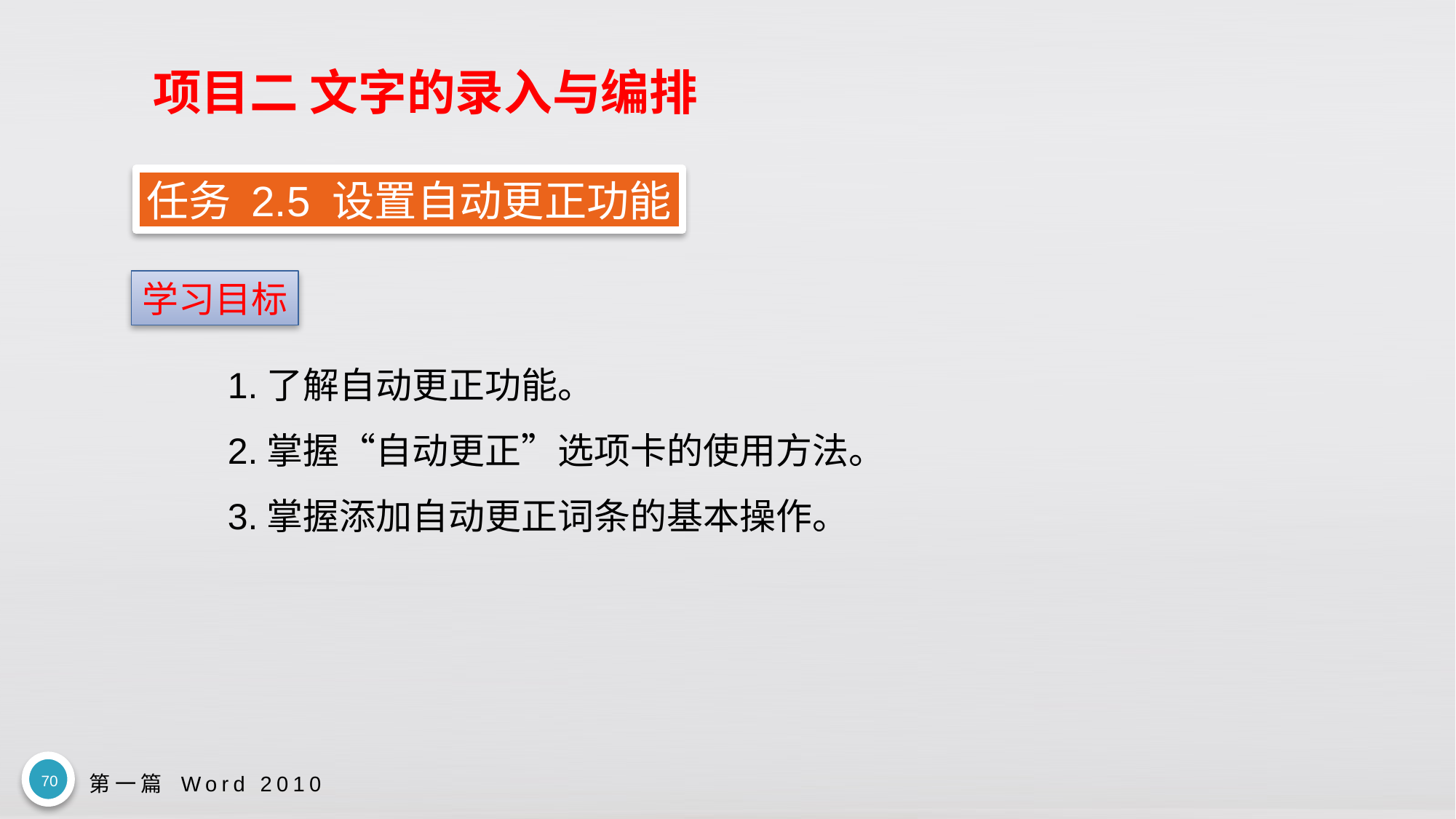

# 项目二 文字的录入与编排
任务 2.5 设置自动更正功能
学习目标
1.了解自动更正功能。
2.掌握“自动更正”选项卡的使用方法。
3.掌握添加自动更正词条的基本操作。
70